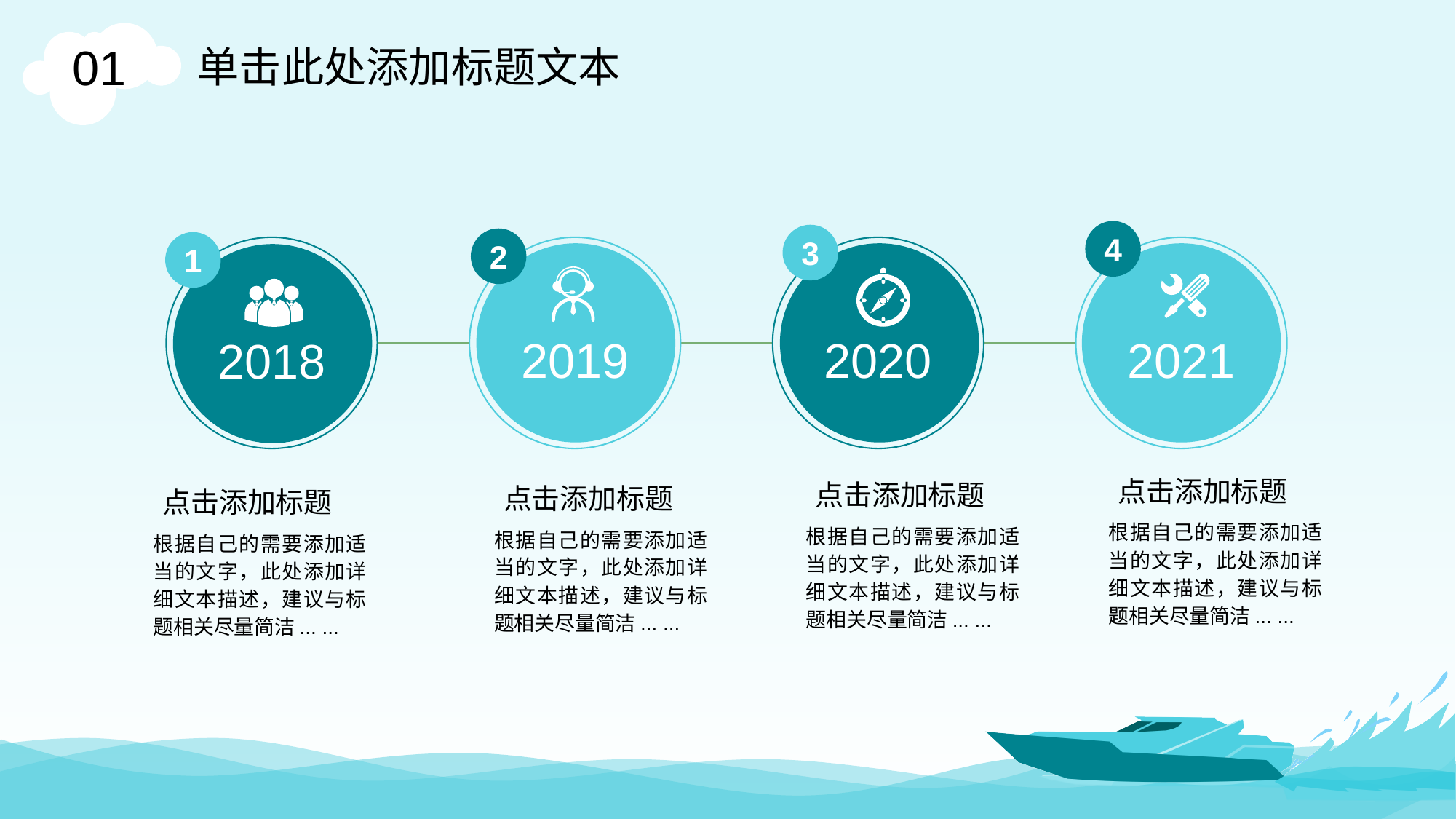

01
单击此处添加标题文本
4
3
2
1

2018

2019

2020

2021

点击添加标题
点击添加标题
点击添加标题
点击添加标题
根据自己的需要添加适当的文字，此处添加详细文本描述，建议与标题相关尽量简洁... ...
根据自己的需要添加适当的文字，此处添加详细文本描述，建议与标题相关尽量简洁... ...
根据自己的需要添加适当的文字，此处添加详细文本描述，建议与标题相关尽量简洁... ...
根据自己的需要添加适当的文字，此处添加详细文本描述，建议与标题相关尽量简洁... ...